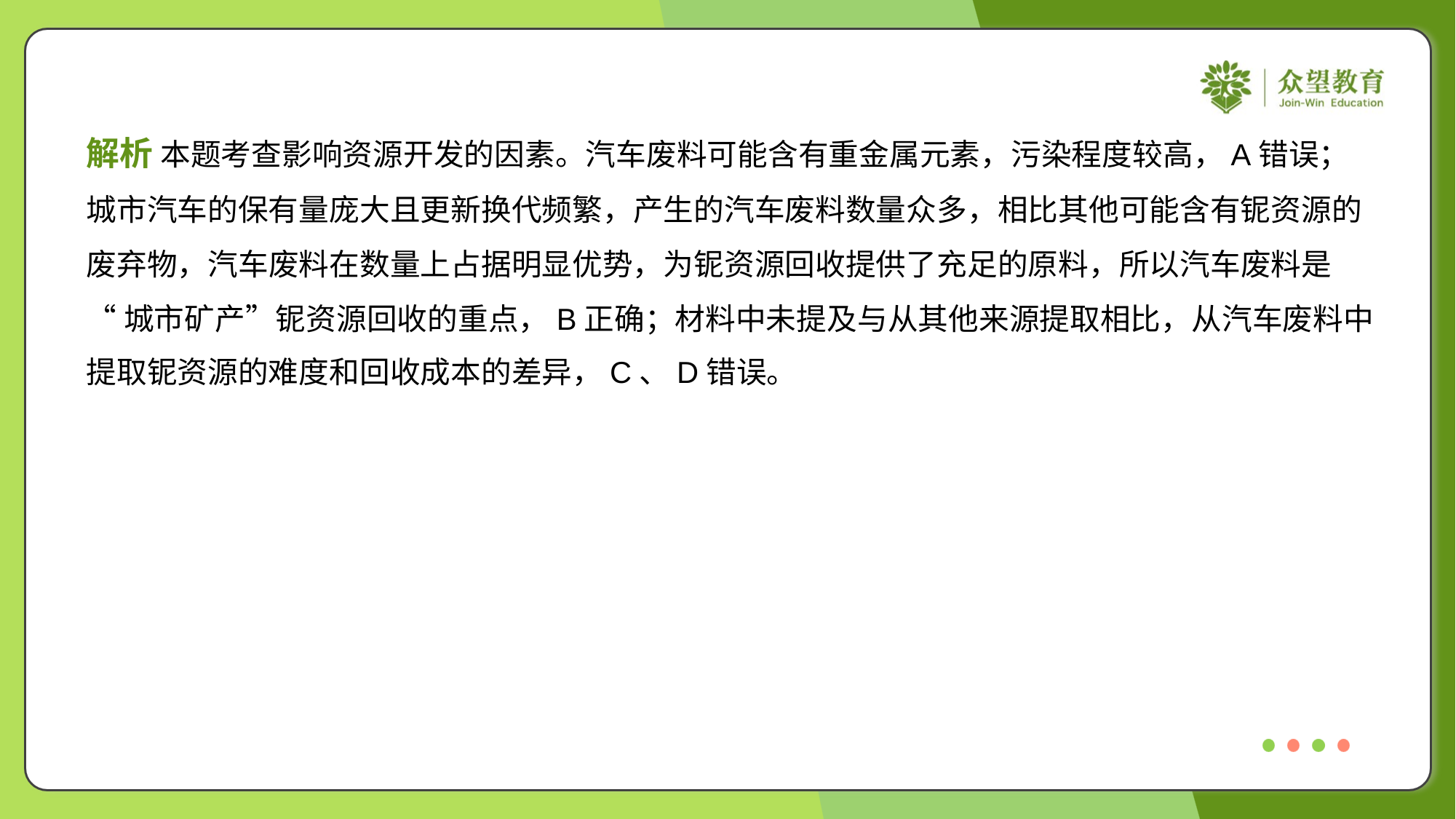

解析 本题考查影响资源开发的因素。汽车废料可能含有重金属元素，污染程度较高，A错误；
城市汽车的保有量庞大且更新换代频繁，产生的汽车废料数量众多，相比其他可能含有铌资源的
废弃物，汽车废料在数量上占据明显优势，为铌资源回收提供了充足的原料，所以汽车废料是
“城市矿产”铌资源回收的重点，B正确；材料中未提及与从其他来源提取相比，从汽车废料中
提取铌资源的难度和回收成本的差异，C、D错误。